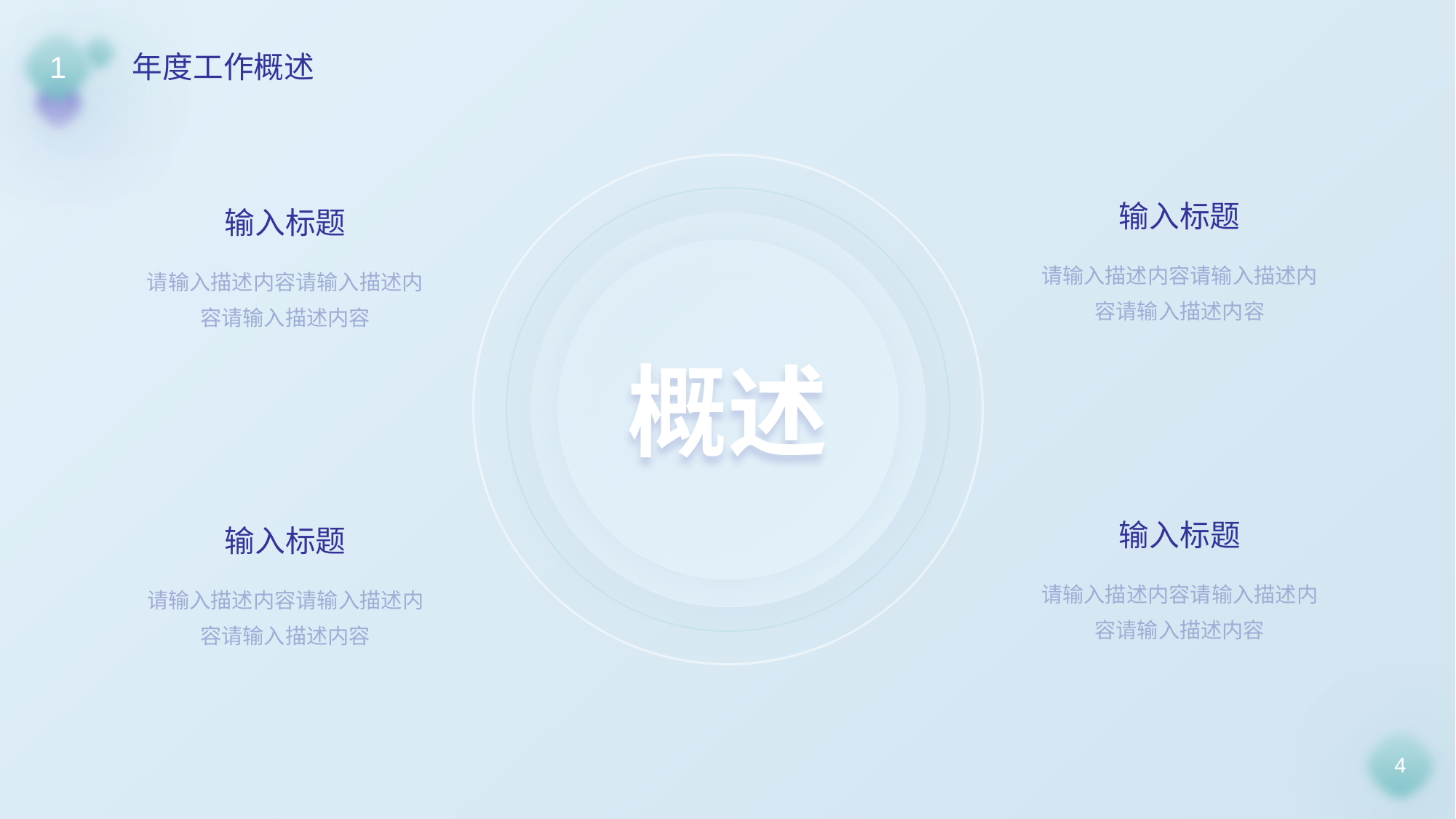

1

年度工作概述

输入标题
请输入描述内容请输入描述内容请输入描述内容
输入标题
请输入描述内容请输入描述内容请输入描述内容
概述
输入标题
请输入描述内容请输入描述内容请输入描述内容
输入标题
请输入描述内容请输入描述内容请输入描述内容

4